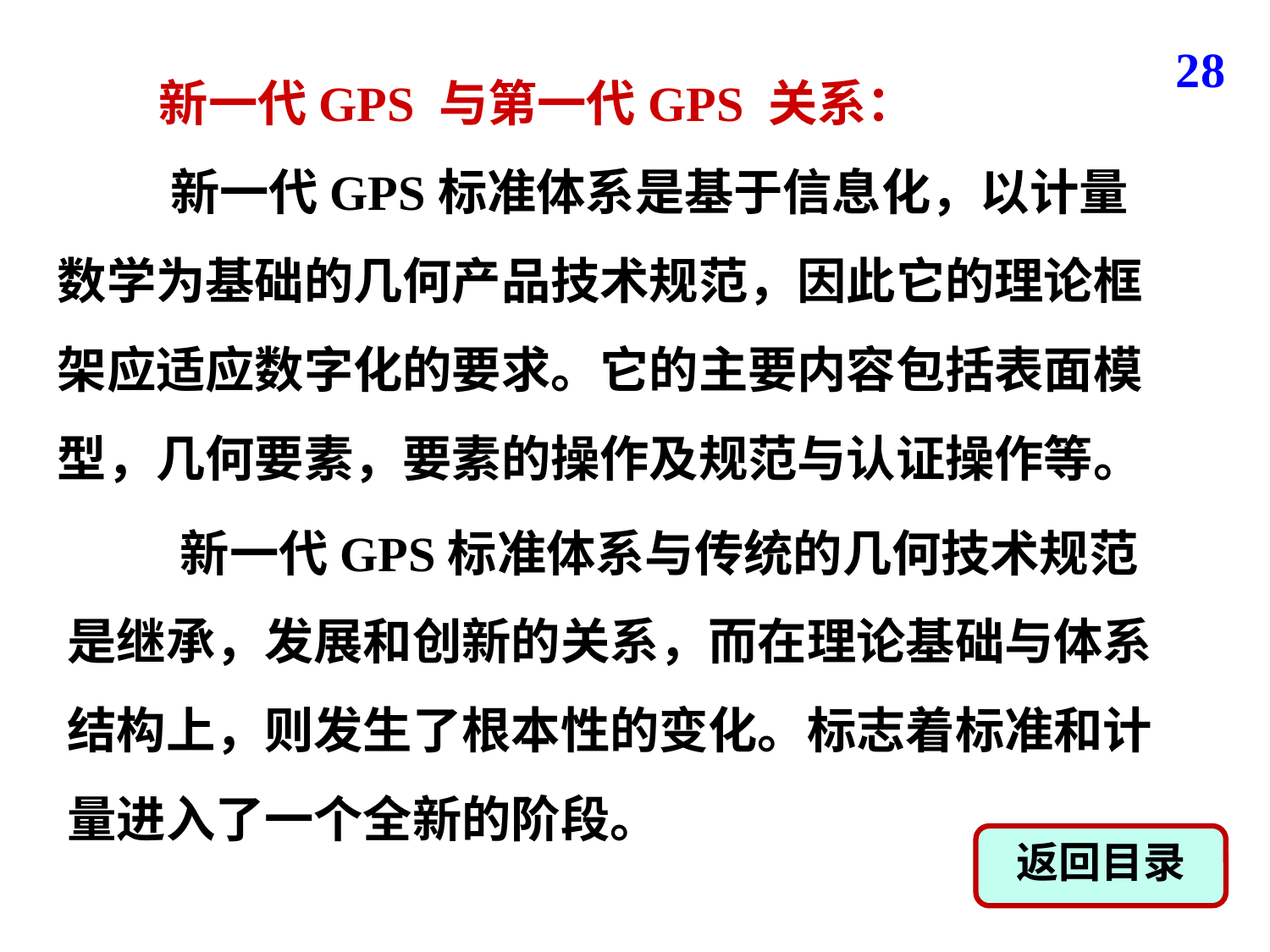

28
        新一代GPS 与第一代GPS 关系：
         新一代GPS标准体系是基于信息化，以计量数学为基础的几何产品技术规范，因此它的理论框架应适应数字化的要求。它的主要内容包括表面模型，几何要素，要素的操作及规范与认证操作等。
         新一代GPS标准体系与传统的几何技术规范是继承，发展和创新的关系，而在理论基础与体系结构上，则发生了根本性的变化。标志着标准和计量进入了一个全新的阶段。
返回目录